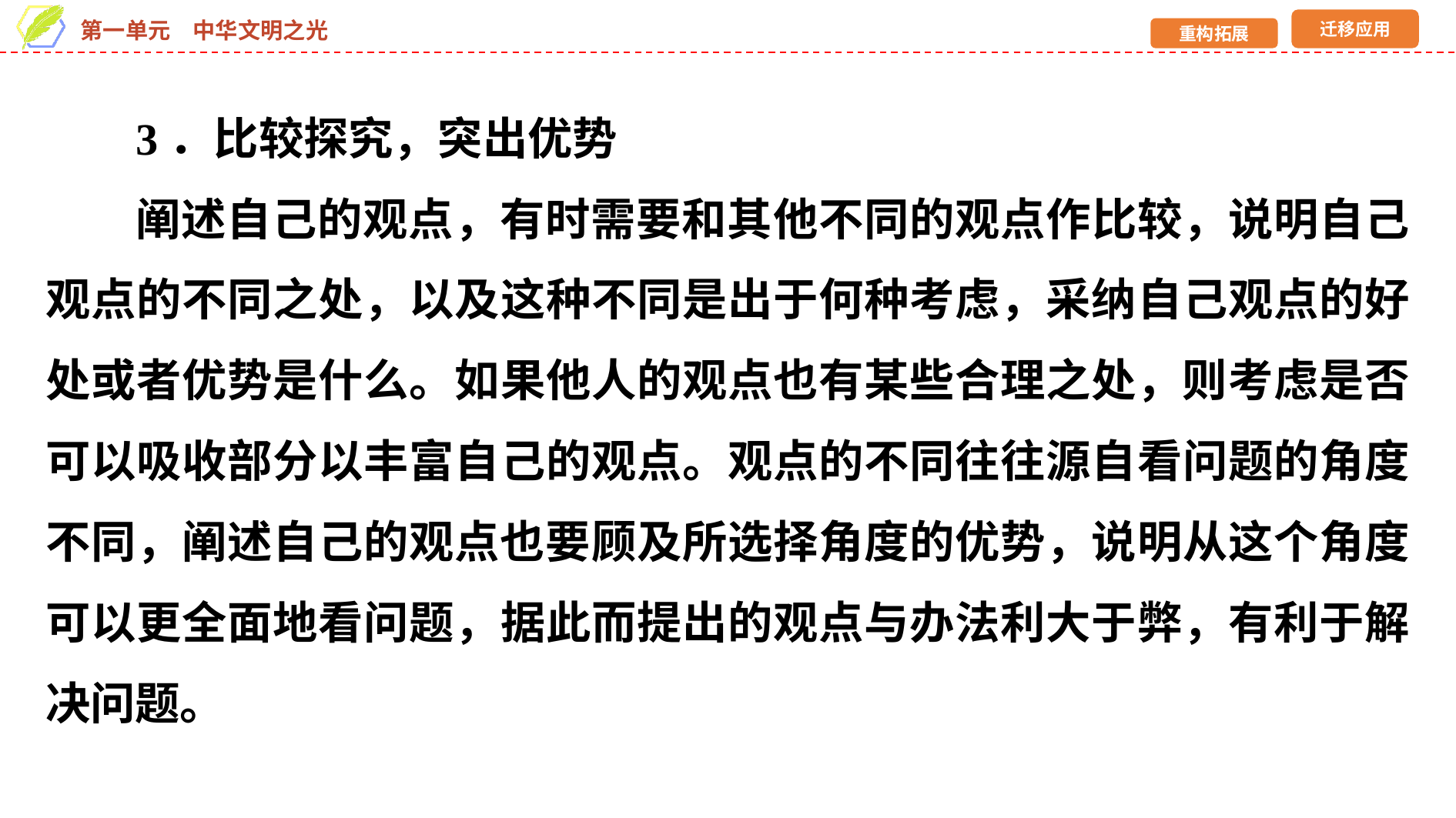

3．比较探究，突出优势
阐述自己的观点，有时需要和其他不同的观点作比较，说明自己观点的不同之处，以及这种不同是出于何种考虑，采纳自己观点的好处或者优势是什么。如果他人的观点也有某些合理之处，则考虑是否可以吸收部分以丰富自己的观点。观点的不同往往源自看问题的角度不同，阐述自己的观点也要顾及所选择角度的优势，说明从这个角度可以更全面地看问题，据此而提出的观点与办法利大于弊，有利于解决问题。